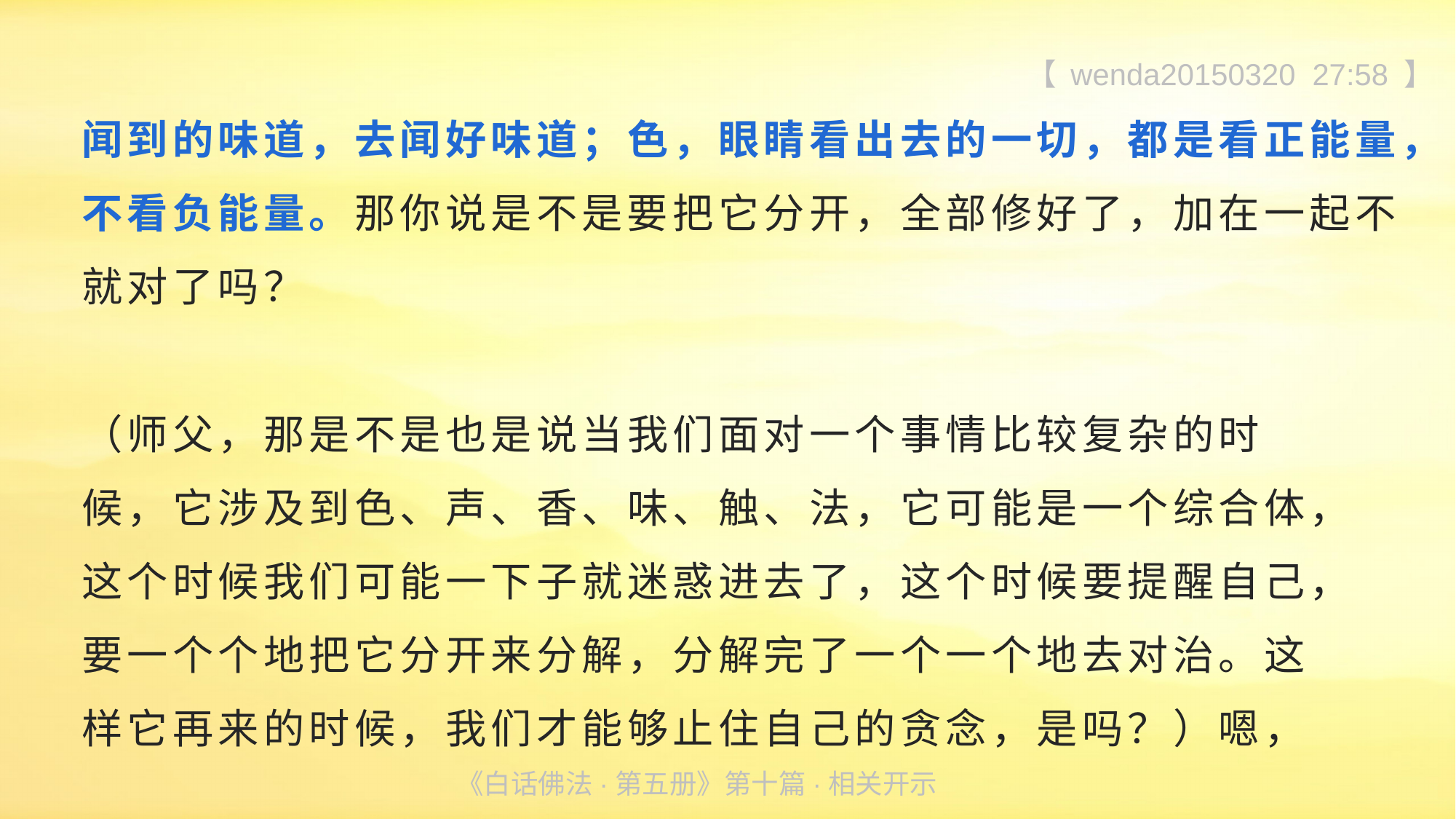

【 wenda20150320  27:58 】
闻到的味道，去闻好味道；色，眼睛看出去的一切，都是看正能量，不看负能量。那你说是不是要把它分开，全部修好了，加在一起不就对了吗？

（师父，那是不是也是说当我们面对一个事情比较复杂的时
候，它涉及到色、声、香、味、触、法，它可能是一个综合体，
这个时候我们可能一下子就迷惑进去了，这个时候要提醒自己，
要一个个地把它分开来分解，分解完了一个一个地去对治。这
样它再来的时候，我们才能够止住自己的贪念，是吗？）嗯，
《白话佛法·第五册》第十篇·相关开示